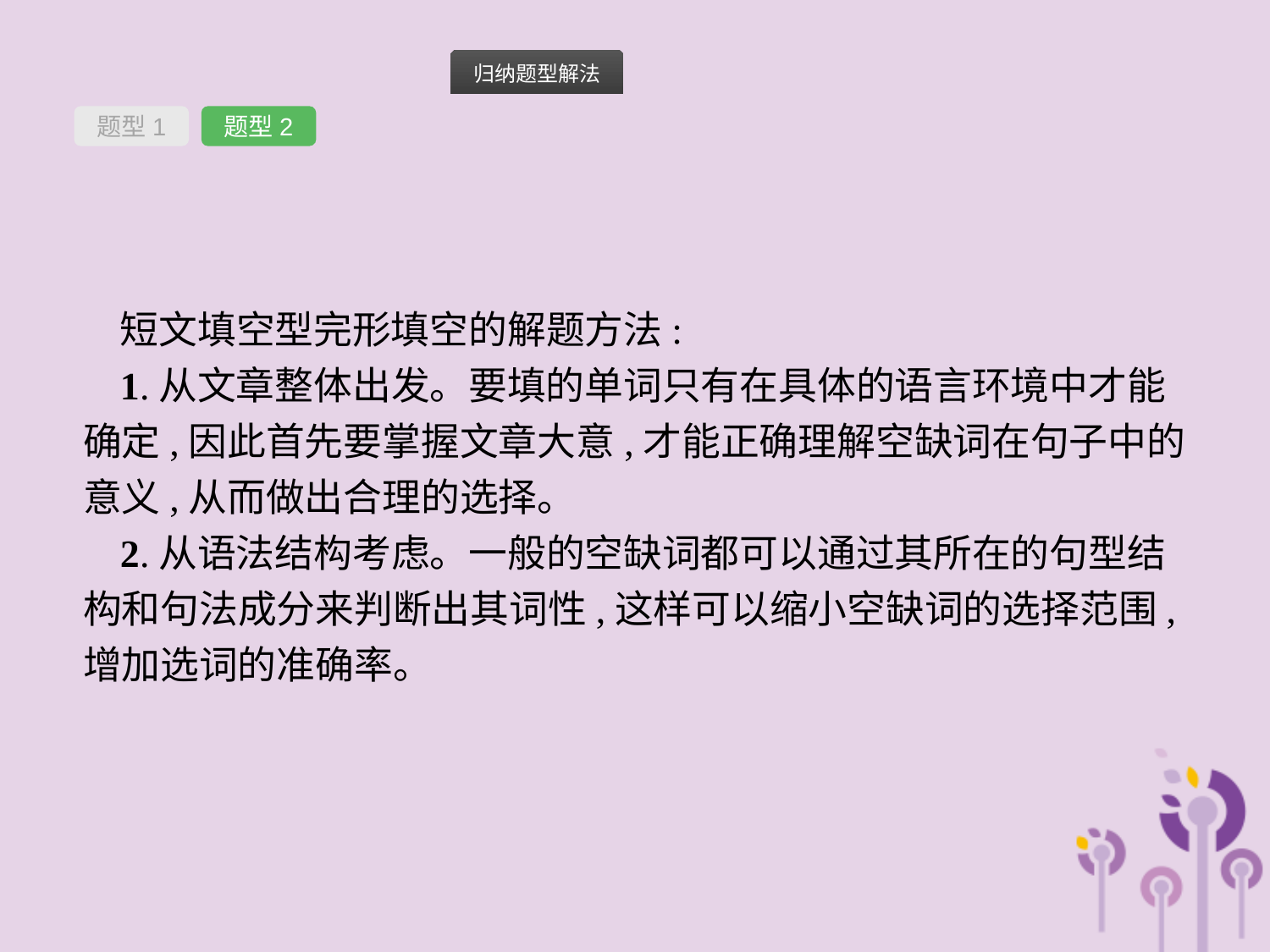

题型1
题型2
短文填空型完形填空的解题方法:
1.从文章整体出发。要填的单词只有在具体的语言环境中才能确定,因此首先要掌握文章大意,才能正确理解空缺词在句子中的意义,从而做出合理的选择。
2.从语法结构考虑。一般的空缺词都可以通过其所在的句型结构和句法成分来判断出其词性,这样可以缩小空缺词的选择范围,增加选词的准确率。